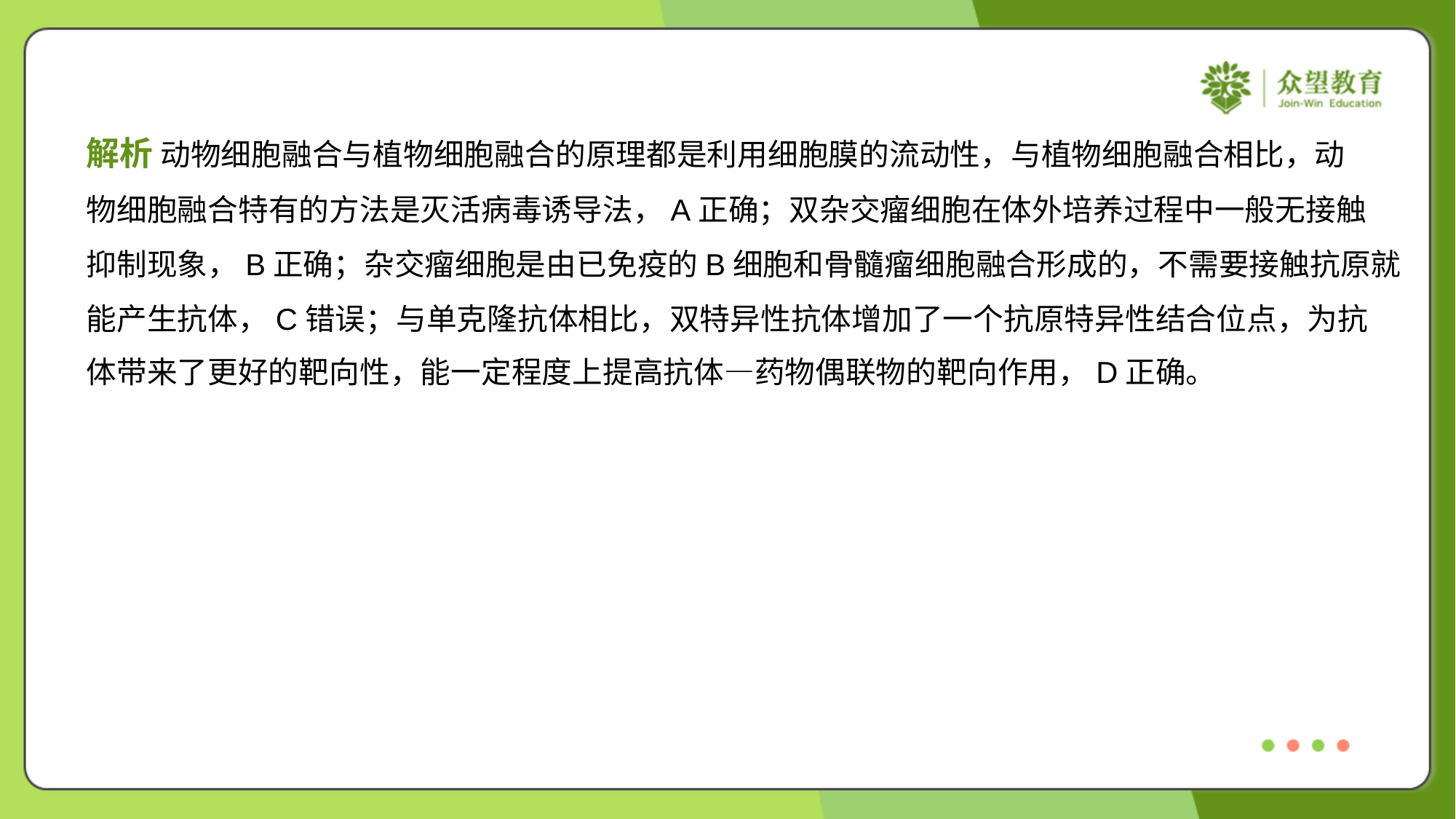

解析 动物细胞融合与植物细胞融合的原理都是利用细胞膜的流动性，与植物细胞融合相比，动
物细胞融合特有的方法是灭活病毒诱导法，A正确；双杂交瘤细胞在体外培养过程中一般无接触
抑制现象，B正确；杂交瘤细胞是由已免疫的B细胞和骨髓瘤细胞融合形成的，不需要接触抗原就
能产生抗体，C错误；与单克隆抗体相比，双特异性抗体增加了一个抗原特异性结合位点，为抗
体带来了更好的靶向性，能一定程度上提高抗体—药物偶联物的靶向作用，D正确。